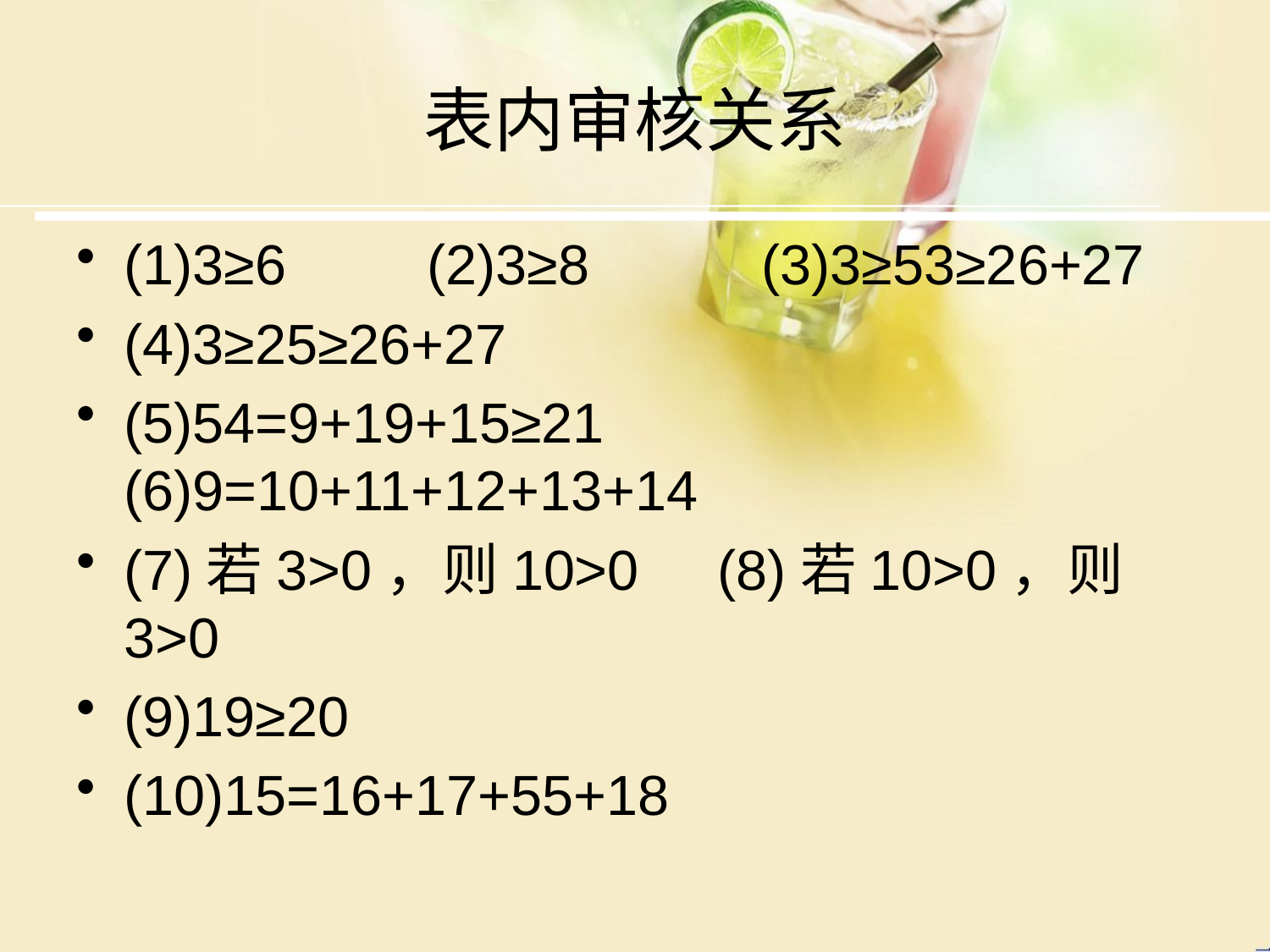

# 表内审核关系
(1)3≥6         (2)3≥8           (3)3≥53≥26+27
(4)3≥25≥26+27
(5)54=9+19+15≥21           (6)9=10+11+12+13+14
(7)若3>0，则10>0     (8)若10>0，则3>0
(9)19≥20
(10)15=16+17+55+18